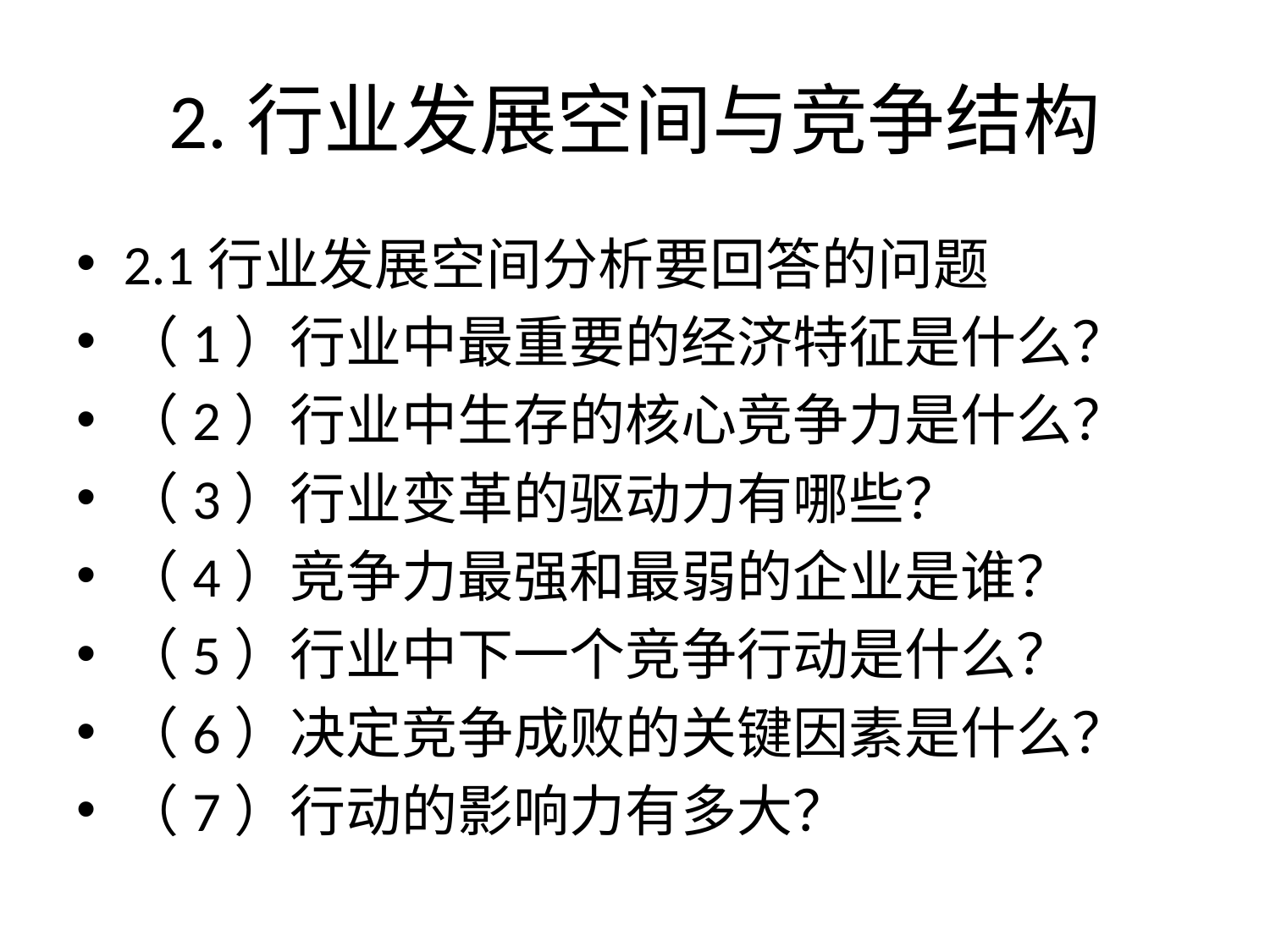

# 2.行业发展空间与竞争结构
2.1行业发展空间分析要回答的问题
（1）行业中最重要的经济特征是什么？
（2）行业中生存的核心竞争力是什么？
（3）行业变革的驱动力有哪些？
（4）竞争力最强和最弱的企业是谁？
（5）行业中下一个竞争行动是什么？
（6）决定竞争成败的关键因素是什么？
（7）行动的影响力有多大？